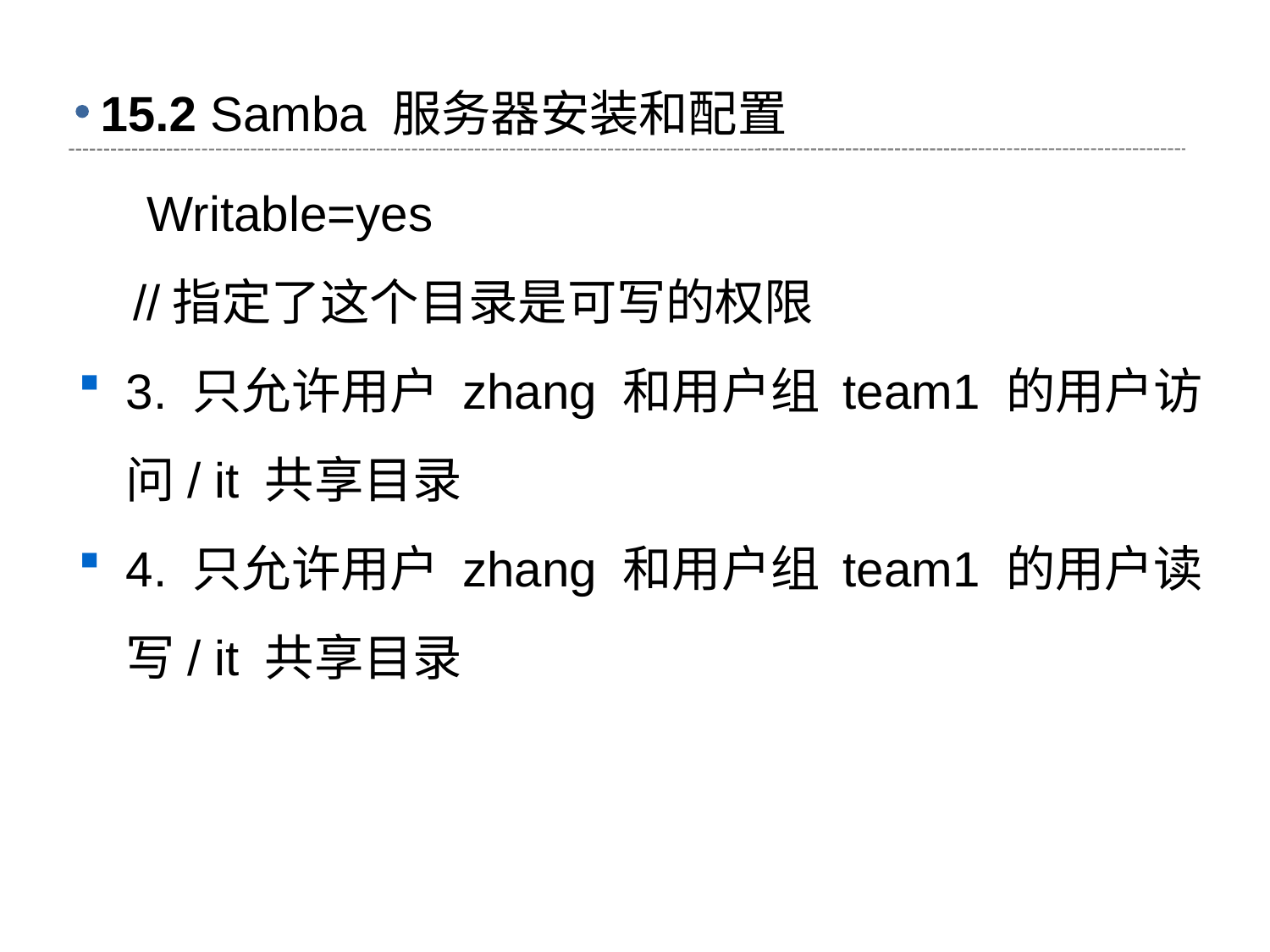

# 15.2 Samba 服务器安装和配置
     Writable=yes
    //指定了这个目录是可写的权限
3. 只允许用户 zhang 和用户组 team1 的用户访问/ it 共享目录
4. 只允许用户 zhang 和用户组 team1 的用户读写/ it 共享目录